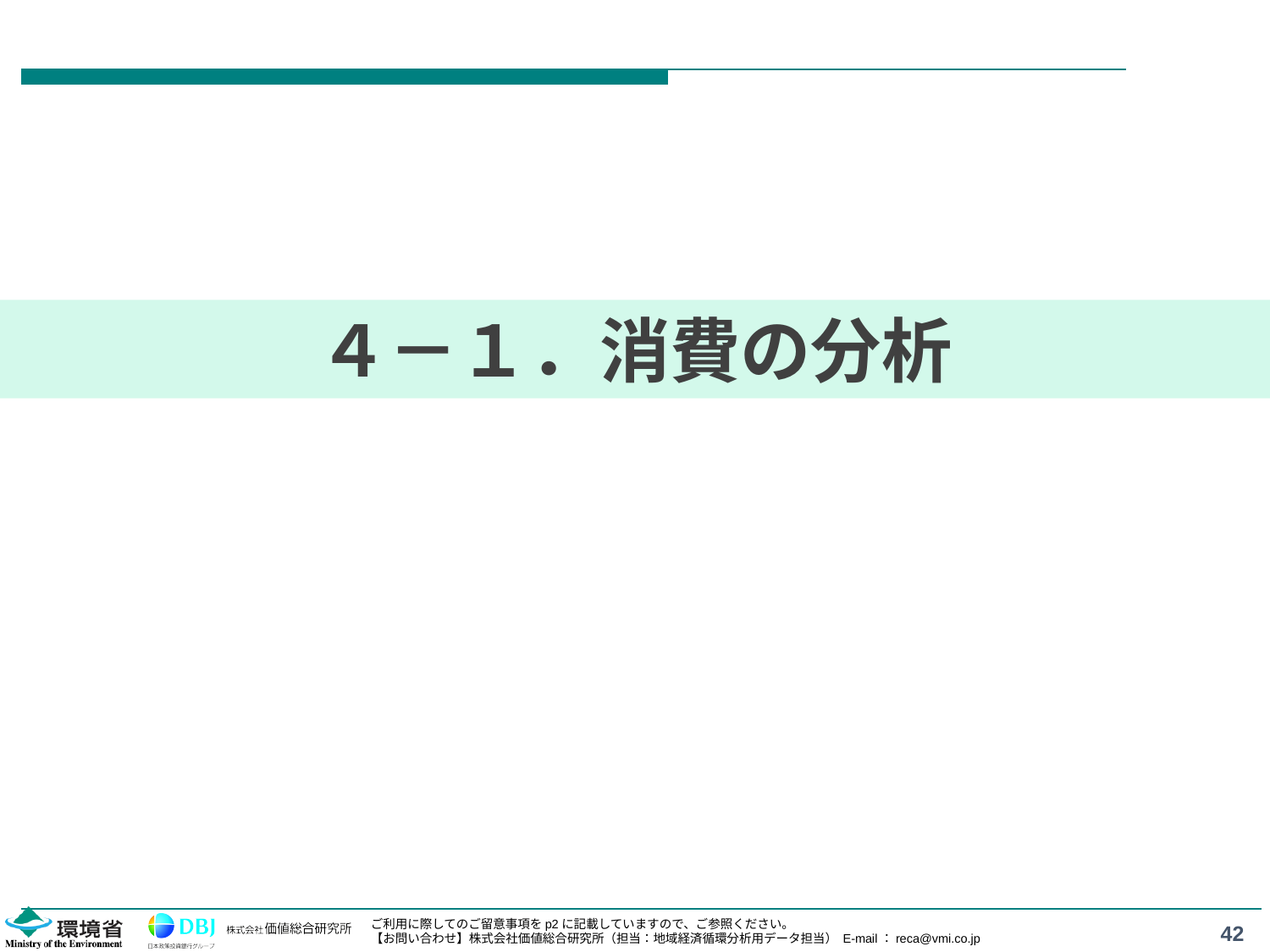

４－１．消費の分析
ご利用に際してのご留意事項をp2に記載していますので、ご参照ください。
【お問い合わせ】株式会社価値総合研究所（担当：地域経済循環分析用データ担当） E-mail：reca@vmi.co.jp
42